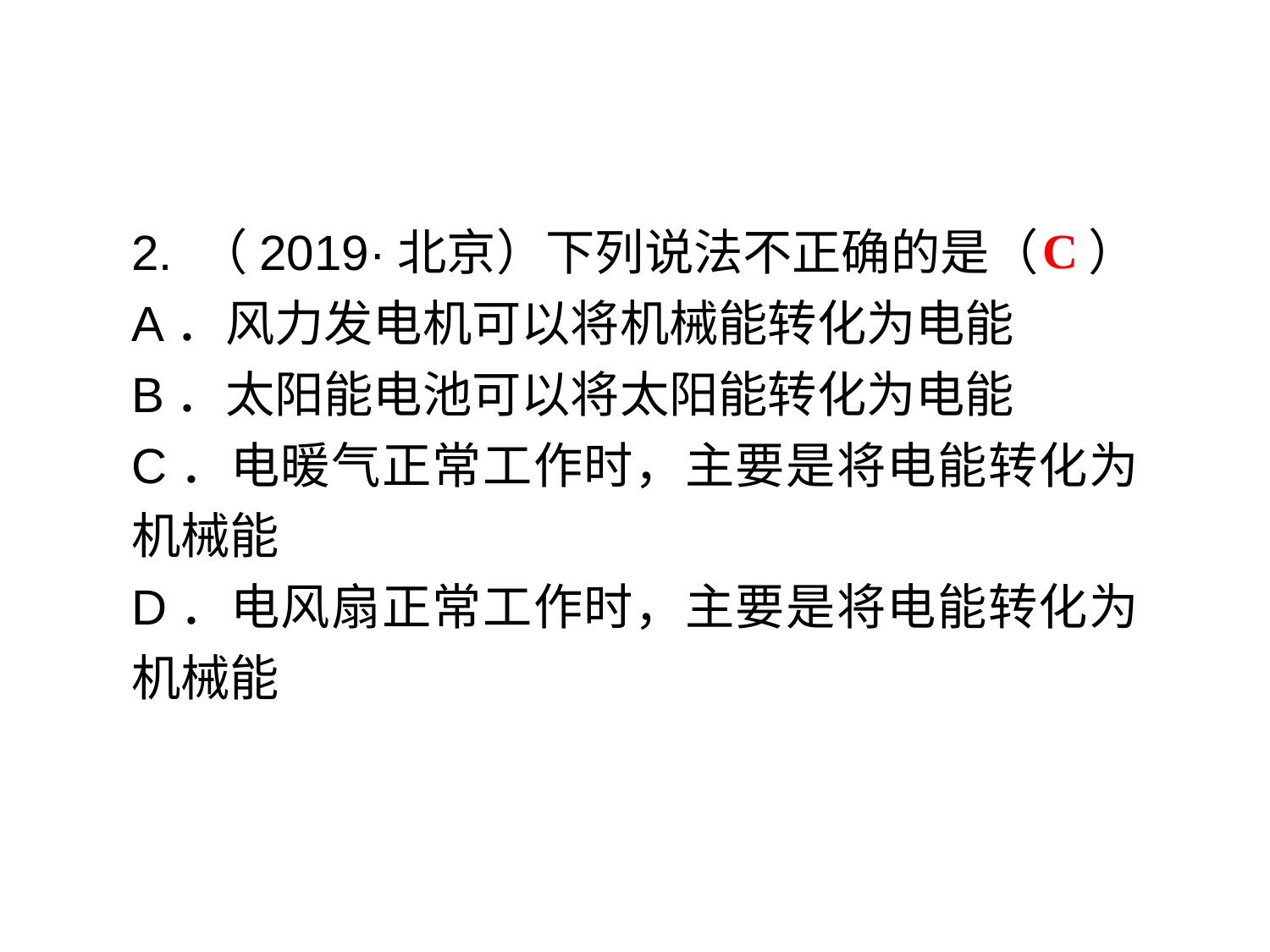

2. （2019·北京）下列说法不正确的是（　）
A．风力发电机可以将机械能转化为电能
B．太阳能电池可以将太阳能转化为电能
C．电暖气正常工作时，主要是将电能转化为机械能
D．电风扇正常工作时，主要是将电能转化为机械能
C